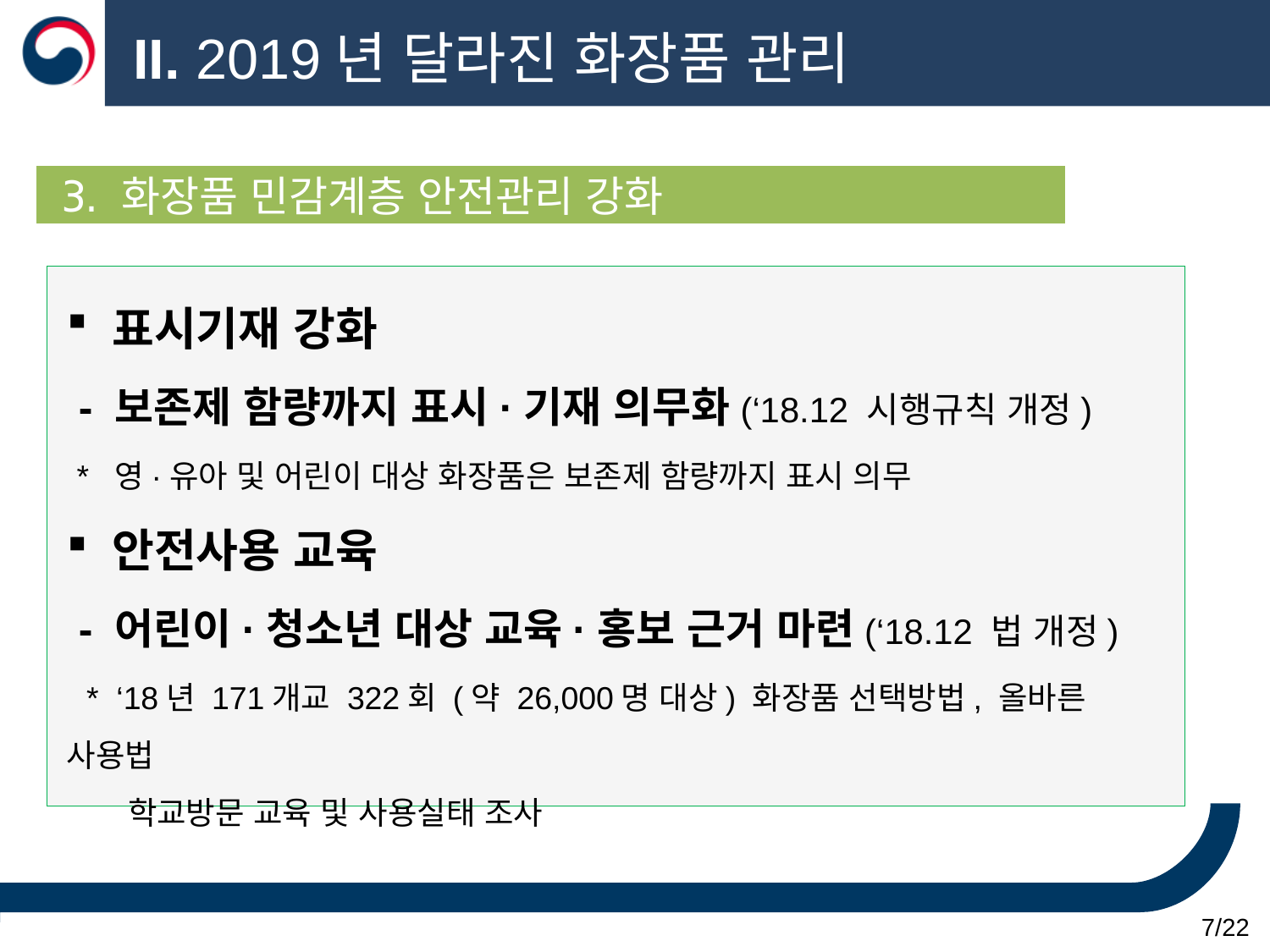

II. 2019년 달라진 화장품 관리
 3. 화장품 민감계층 안전관리 강화
 표시기재 강화
 - 보존제 함량까지 표시·기재 의무화(‘18.12 시행규칙 개정)
 *  영·유아 및 어린이 대상 화장품은 보존제 함량까지 표시 의무
 안전사용 교육
 - 어린이·청소년 대상 교육·홍보 근거 마련(‘18.12 법 개정)
  *  ‘18년 171개교 322회 (약 26,000명 대상) 화장품 선택방법, 올바른 사용법
      학교방문 교육 및 사용실태 조사

  7/22